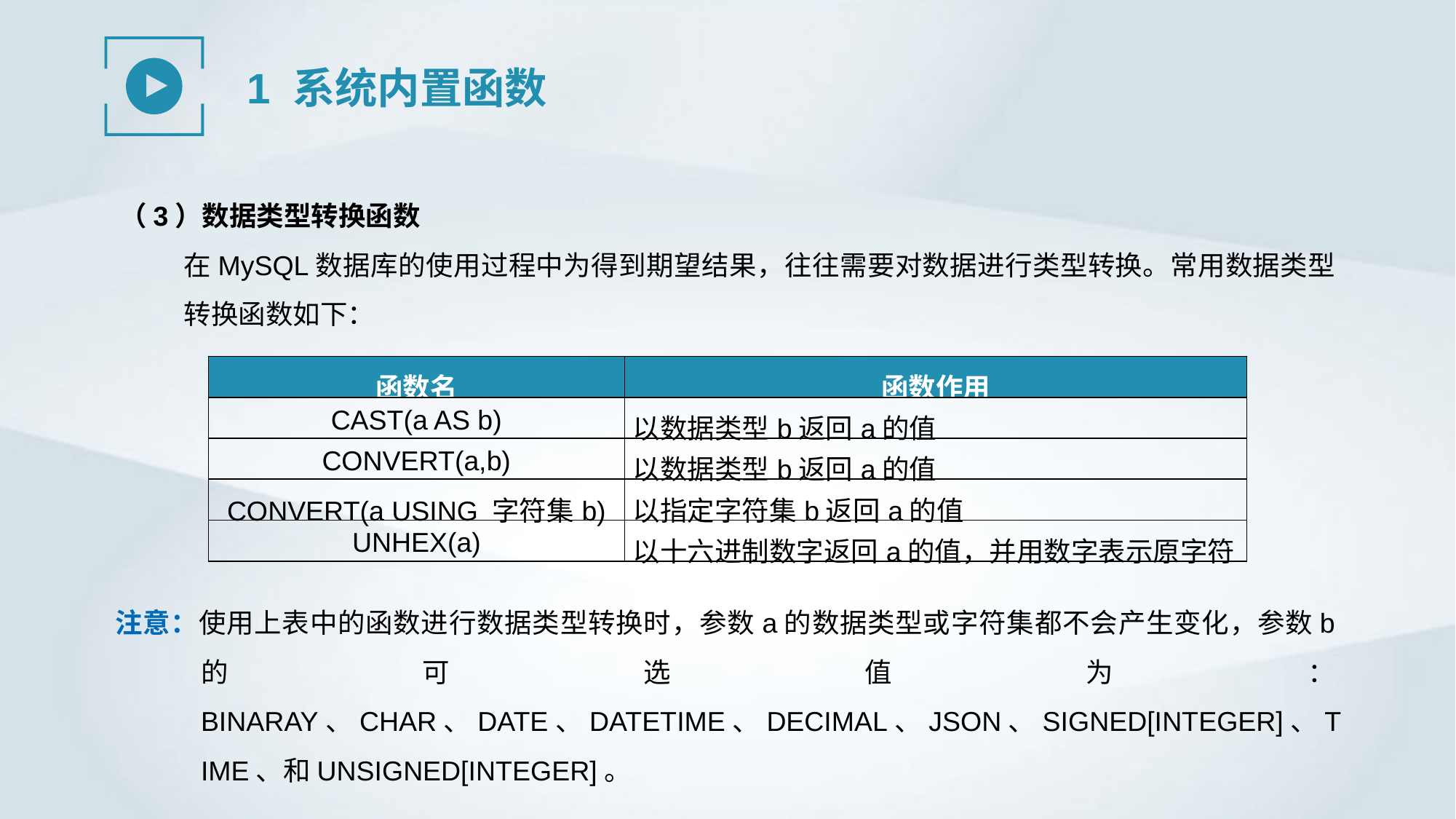

1 系统内置函数
（3）数据类型转换函数
在MySQL数据库的使用过程中为得到期望结果，往往需要对数据进行类型转换。常用数据类型转换函数如下：
| 函数名 | 函数作用 |
| --- | --- |
| CAST(a AS b) | 以数据类型b返回a的值 |
| CONVERT(a,b) | 以数据类型b返回a的值 |
| CONVERT(a USING 字符集b) | 以指定字符集b返回a的值 |
| UNHEX(a) | 以十六进制数字返回a的值，并用数字表示原字符 |
注意：使用上表中的函数进行数据类型转换时，参数a的数据类型或字符集都不会产生变化，参数b的可选值为：BINARAY、CHAR、DATE、DATETIME、DECIMAL、JSON、SIGNED[INTEGER]、TIME、和UNSIGNED[INTEGER]。